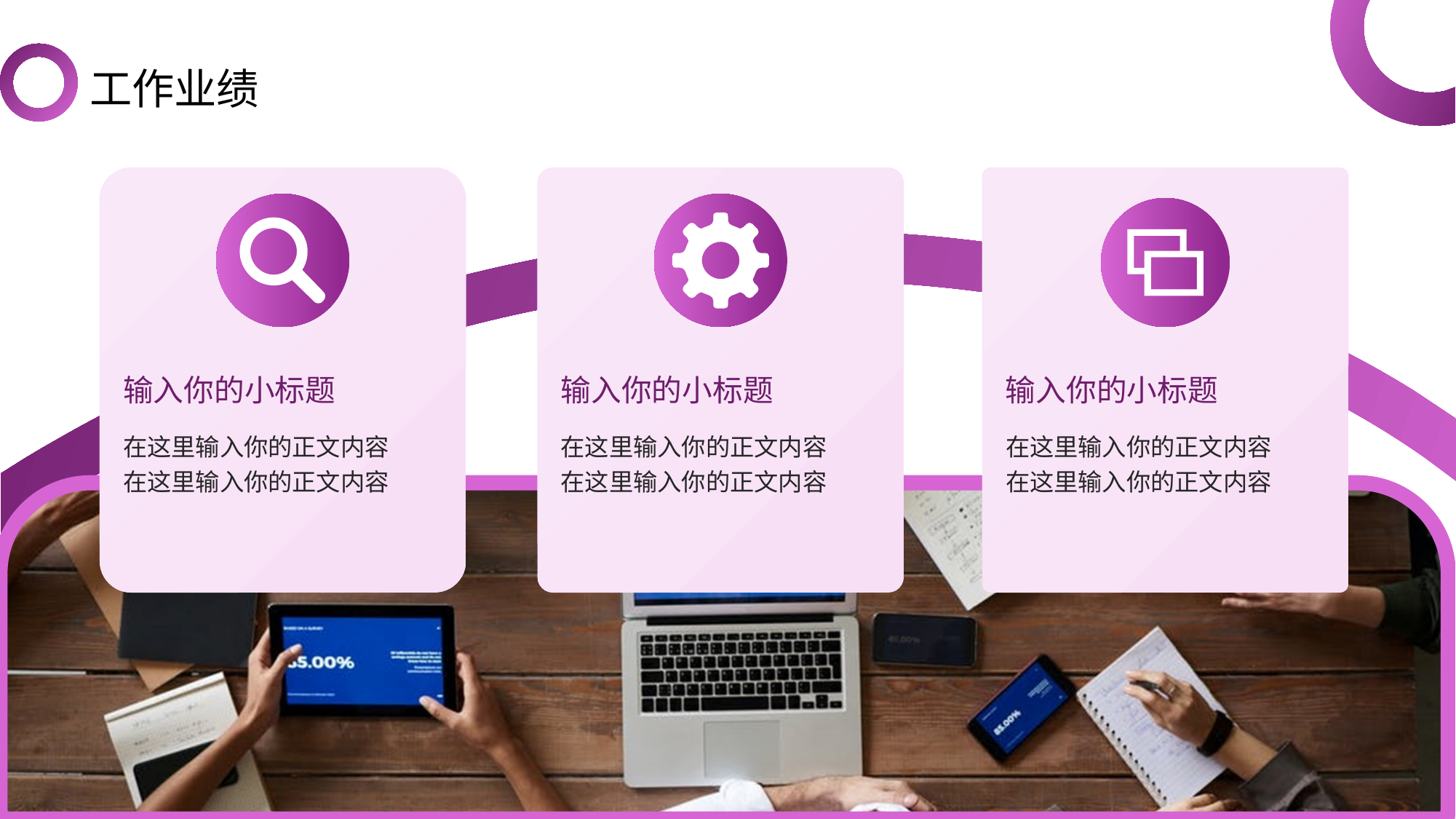

# 工作业绩

输入你的小标题
在这里输入你的正文内容
在这里输入你的正文内容

输入你的小标题
在这里输入你的正文内容
在这里输入你的正文内容

输入你的小标题
在这里输入你的正文内容
在这里输入你的正文内容